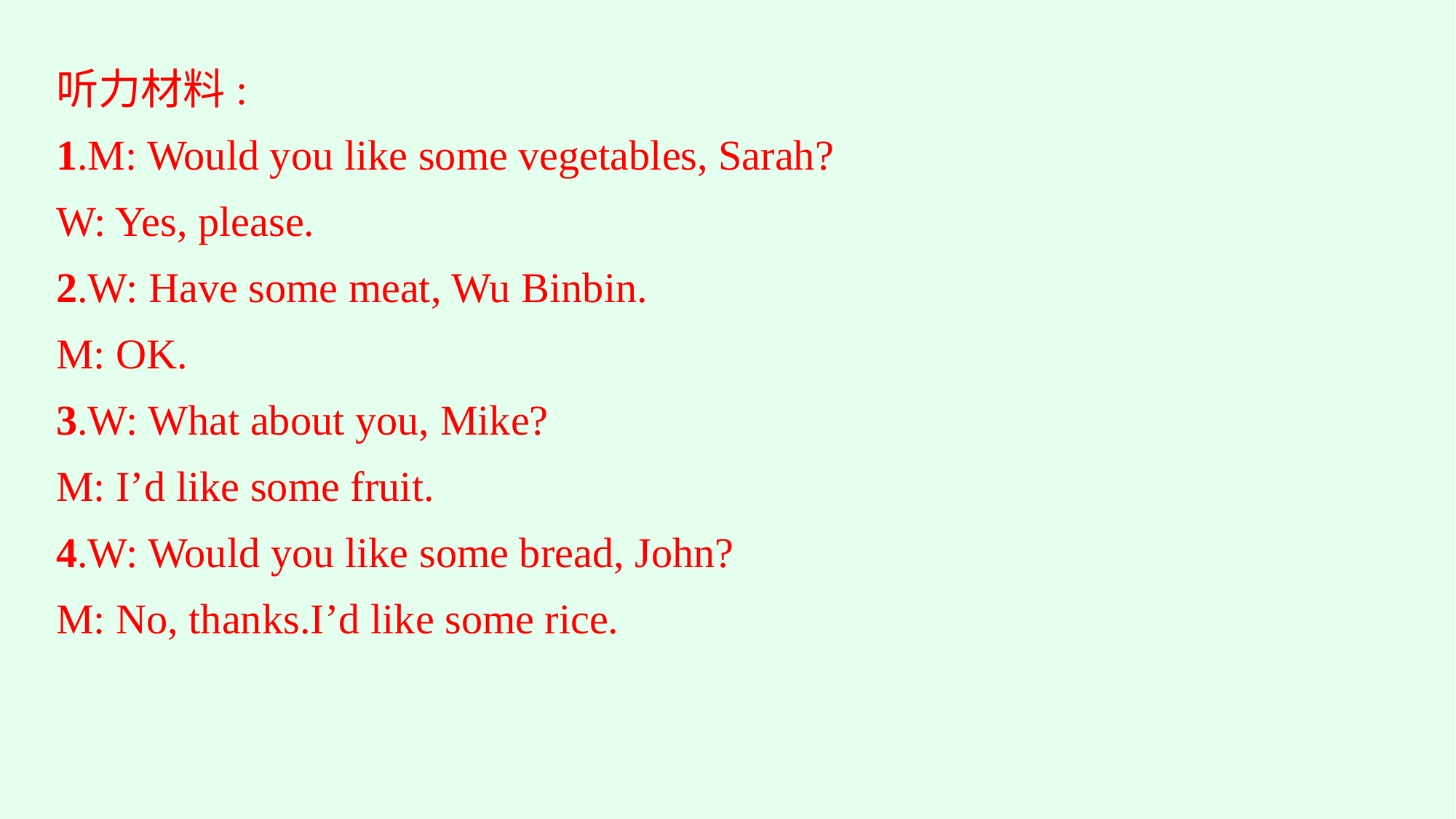

听力材料:
1.M: Would you like some vegetables, Sarah?
W: Yes, please.
2.W: Have some meat, Wu Binbin.
M: OK.
3.W: What about you, Mike?
M: I’d like some fruit.
4.W: Would you like some bread, John?
M: No, thanks.I’d like some rice.